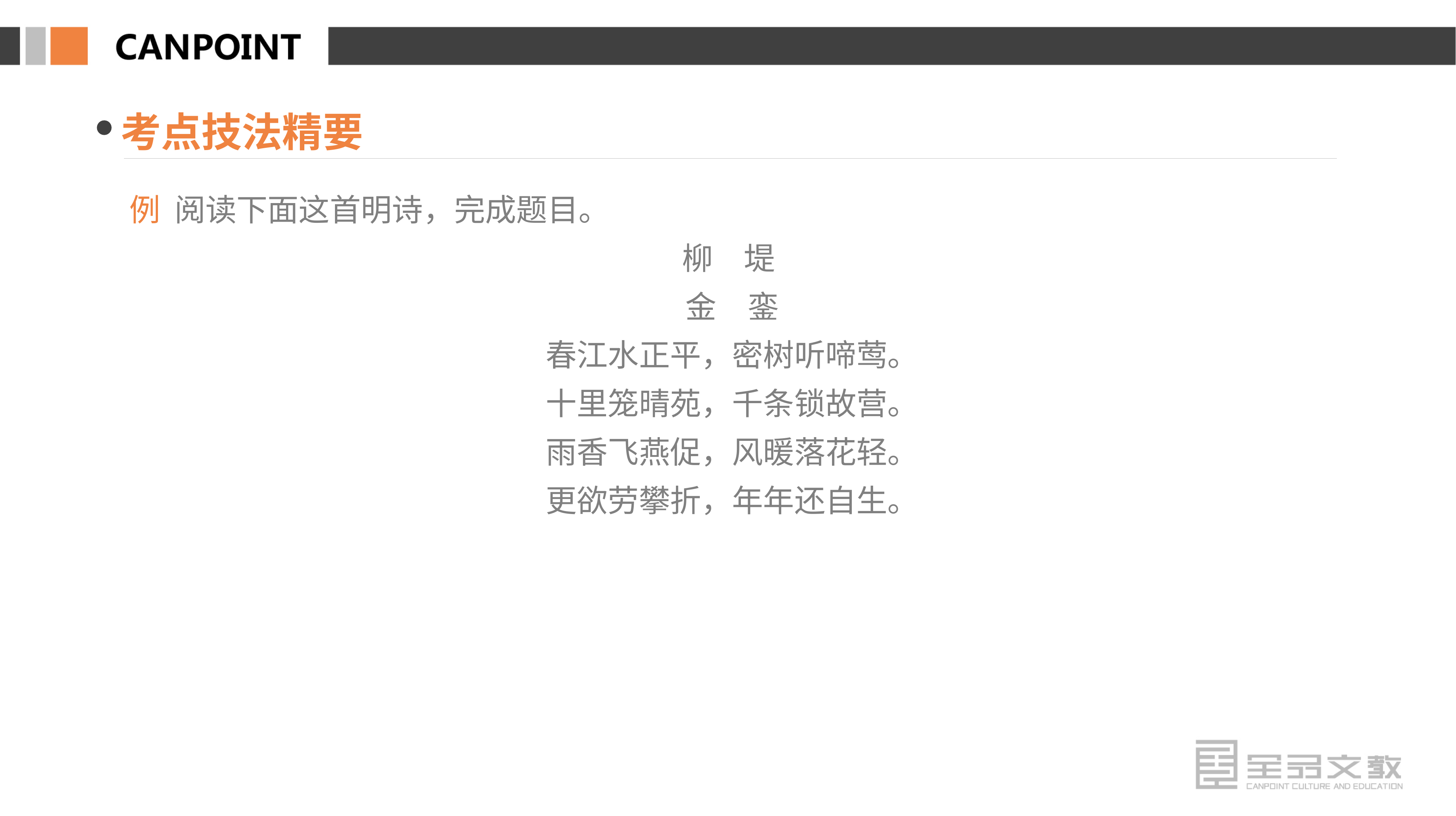

考点技法精要

例  阅读下面这首明诗，完成题目。
柳　堤
金　銮
春江水正平，密树听啼莺。
十里笼晴苑，千条锁故营。
雨香飞燕促，风暖落花轻。
更欲劳攀折，年年还自生。